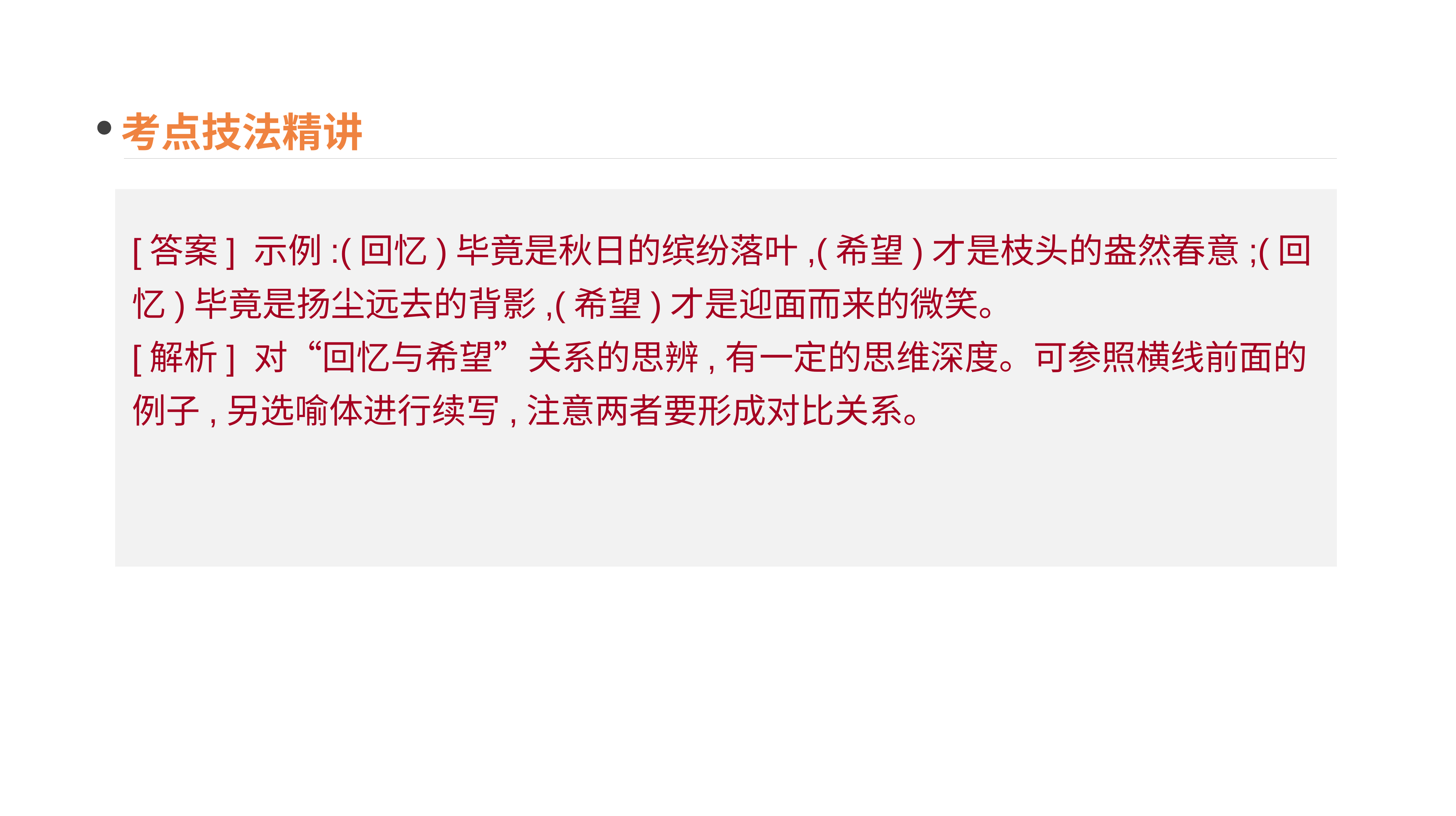

考点技法精讲

[答案] 示例:(回忆)毕竟是秋日的缤纷落叶,(希望)才是枝头的盎然春意;(回忆)毕竟是扬尘远去的背影,(希望)才是迎面而来的微笑。
[解析] 对“回忆与希望”关系的思辨,有一定的思维深度。可参照横线前面的例子,另选喻体进行续写,注意两者要形成对比关系。